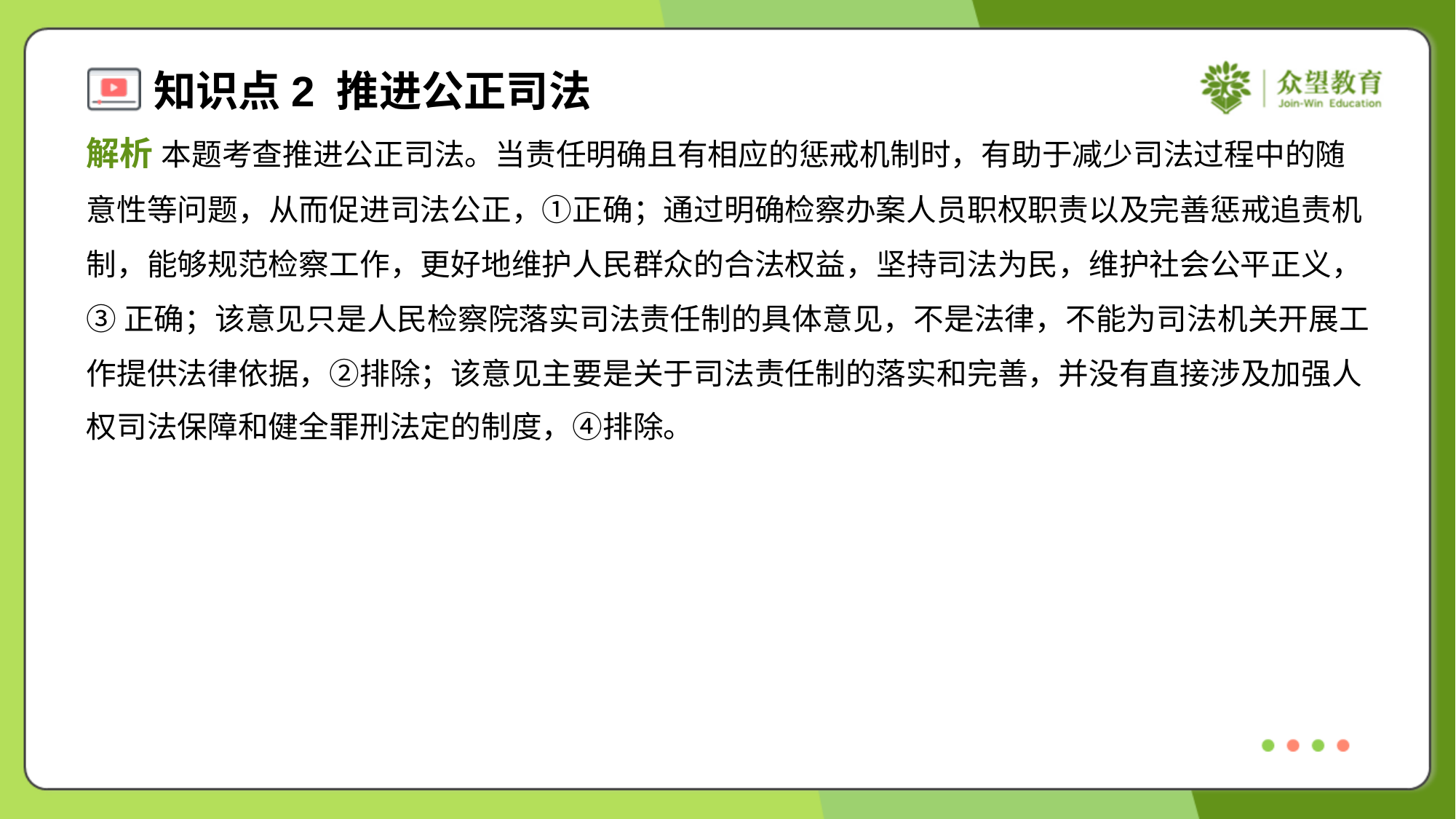

解析 本题考查推进公正司法。当责任明确且有相应的惩戒机制时，有助于减少司法过程中的随
意性等问题，从而促进司法公正，①正确；通过明确检察办案人员职权职责以及完善惩戒追责机
制，能够规范检察工作，更好地维护人民群众的合法权益，坚持司法为民，维护社会公平正义，
③正确；该意见只是人民检察院落实司法责任制的具体意见，不是法律，不能为司法机关开展工
作提供法律依据，②排除；该意见主要是关于司法责任制的落实和完善，并没有直接涉及加强人
权司法保障和健全罪刑法定的制度，④排除。